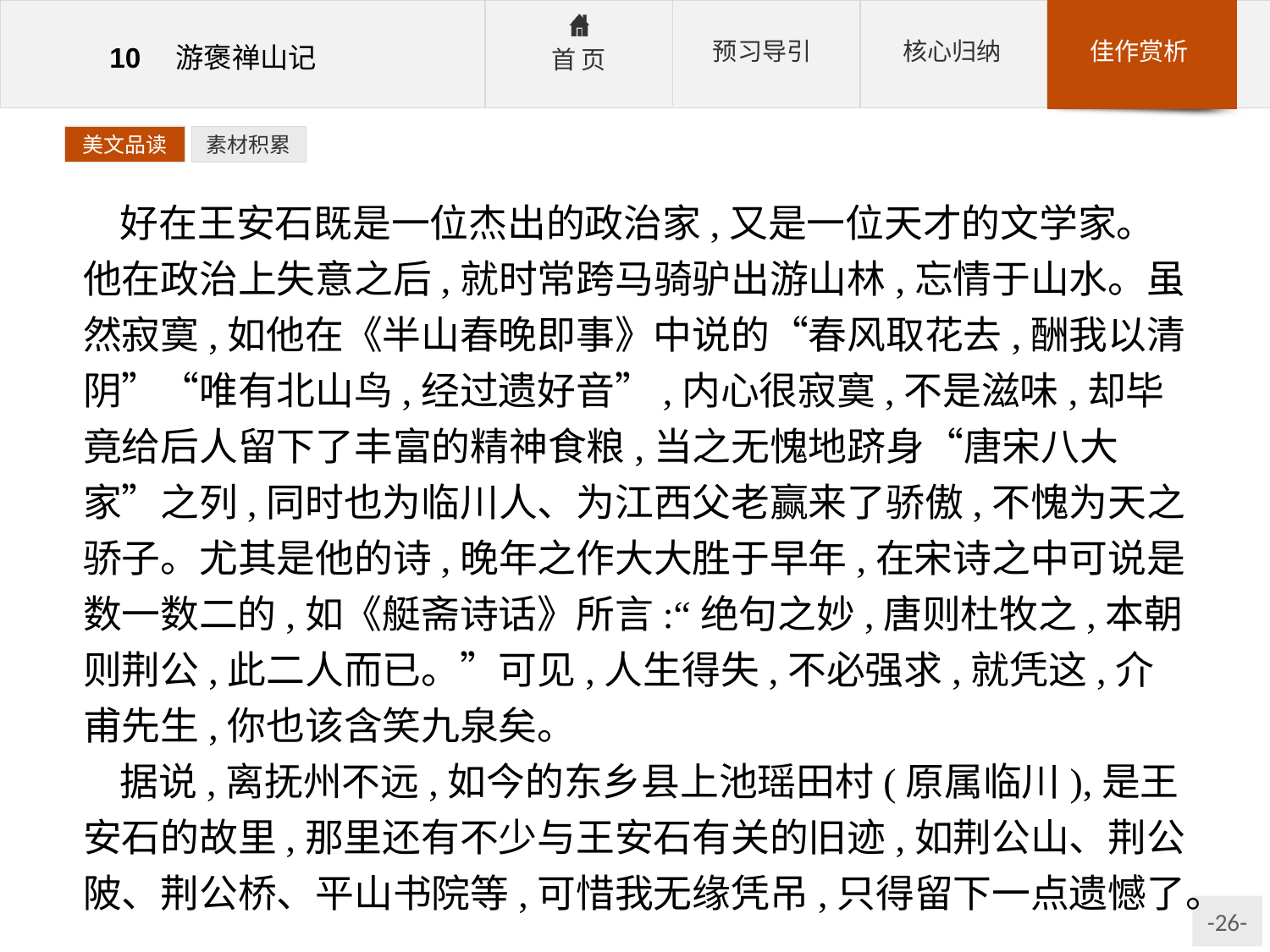

美文品读
素材积累
好在王安石既是一位杰出的政治家,又是一位天才的文学家。他在政治上失意之后,就时常跨马骑驴出游山林,忘情于山水。虽然寂寞,如他在《半山春晚即事》中说的“春风取花去,酬我以清阴”“唯有北山鸟,经过遗好音”,内心很寂寞,不是滋味,却毕竟给后人留下了丰富的精神食粮,当之无愧地跻身“唐宋八大家”之列,同时也为临川人、为江西父老赢来了骄傲,不愧为天之骄子。尤其是他的诗,晚年之作大大胜于早年,在宋诗之中可说是数一数二的,如《艇斋诗话》所言:“绝句之妙,唐则杜牧之,本朝则荆公,此二人而已。”可见,人生得失,不必强求,就凭这,介甫先生,你也该含笑九泉矣。
据说,离抚州不远,如今的东乡县上池瑶田村(原属临川),是王安石的故里,那里还有不少与王安石有关的旧迹,如荆公山、荆公陂、荆公桥、平山书院等,可惜我无缘凭吊,只得留下一点遗憾了。